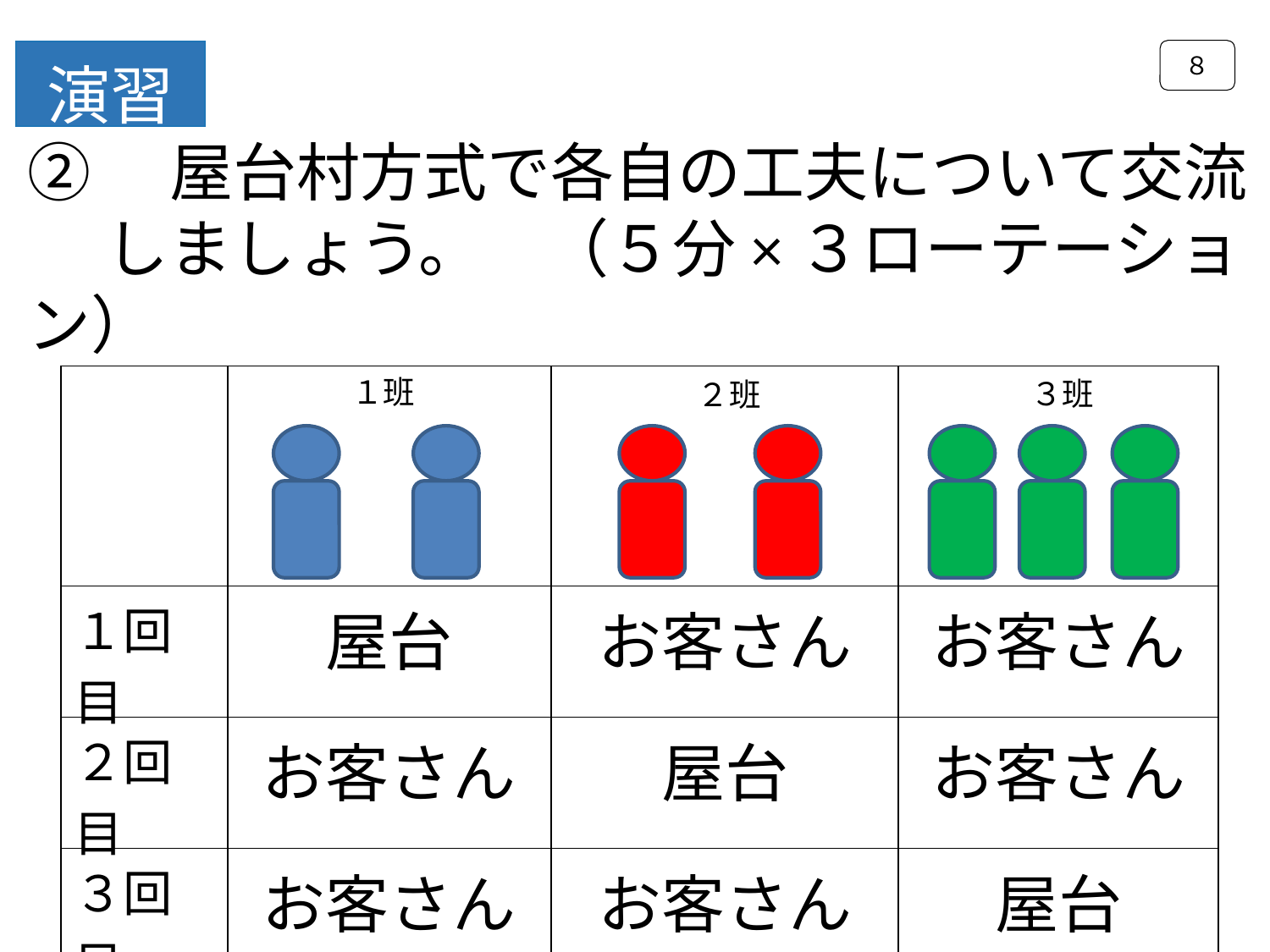

８
演習
②　屋台村方式で各自の工夫について交流
　 しましょう。　（５分×３ローテーション）
|  |  |  |  |
| --- | --- | --- | --- |
| １回目 | 屋台 | お客さん | お客さん |
| ２回目 | お客さん | 屋台 | お客さん |
| ３回目 | お客さん | お客さん | 屋台 |
１班
３班
２班